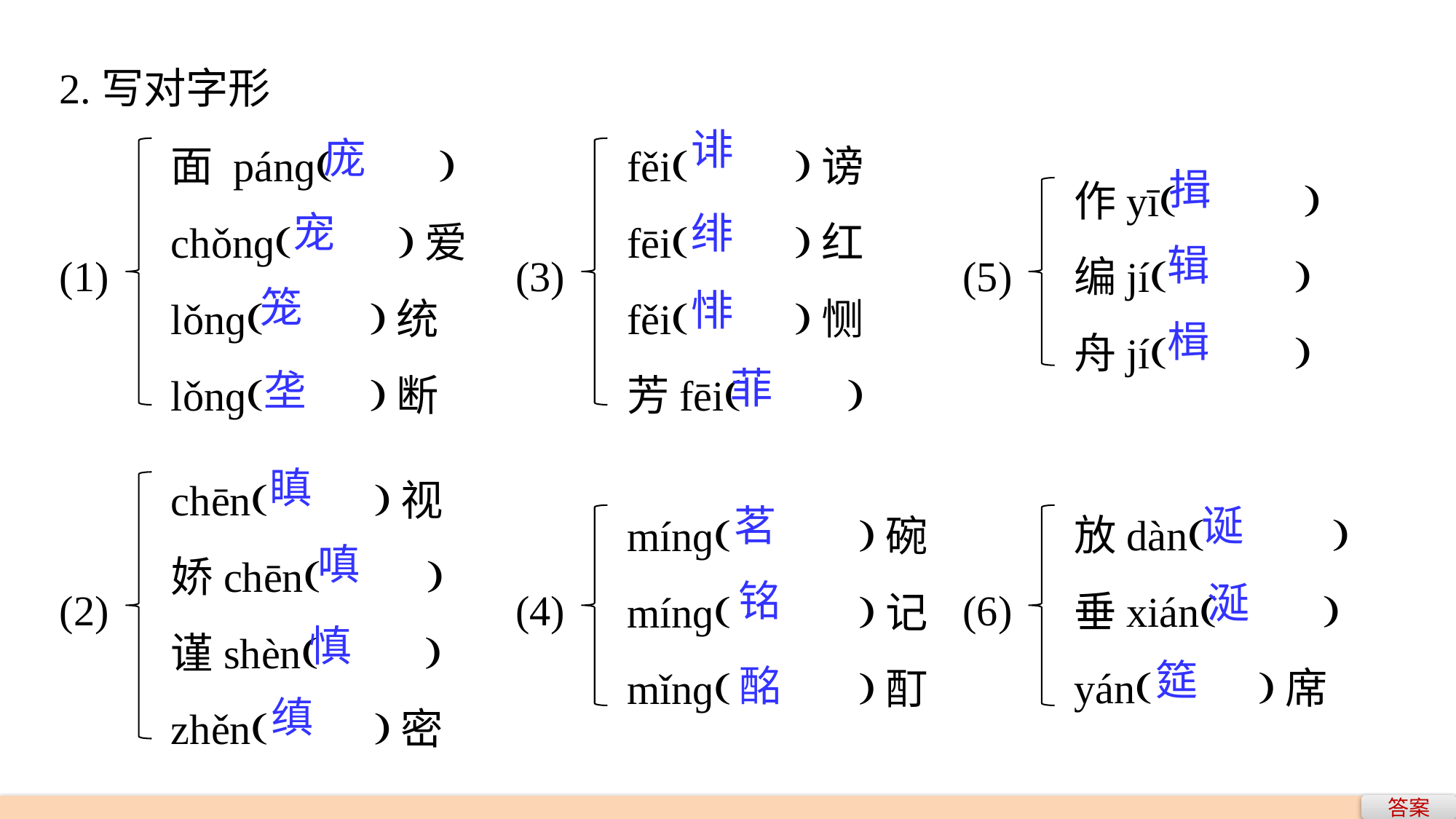

2.写对字形
面 pánɡ(     )
chǒnɡ(     )爱
lǒnɡ(     )统
lǒnɡ(     )断
fěi(     )谤
fēi(     )红
fěi(     )恻
芳fēi(     )
诽
庞

作yī(      )
编jí(      )
舟jí(      )
揖

宠
绯
辑
(1)
(3)
(5)
笼
悱
楫
菲
垄
chēn(     )视
娇chēn(     )
谨shèn(     )
zhěn(     )密
瞋

放dàn(      )
垂xián(     )
yán(     )席
mínɡ(      )碗
mínɡ(      )记
mǐnɡ(      )酊
茗
诞

嗔
铭
涎
(2)
(4)
(6)
慎
筵
酩
缜
答案